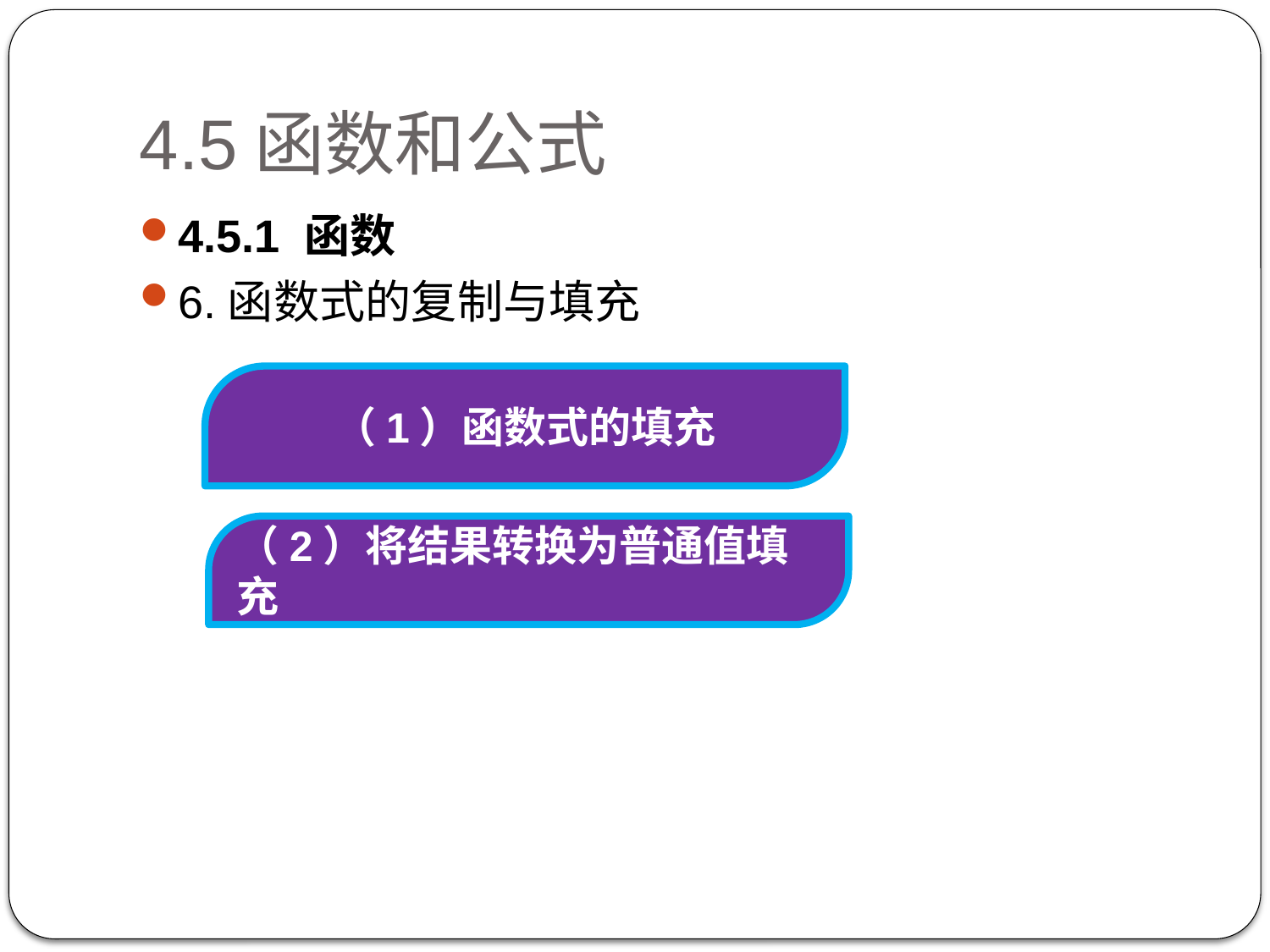

# 4.5函数和公式
4.5.1 函数
6.函数式的复制与填充

（1）函数式的填充
（2）将结果转换为普通值填充